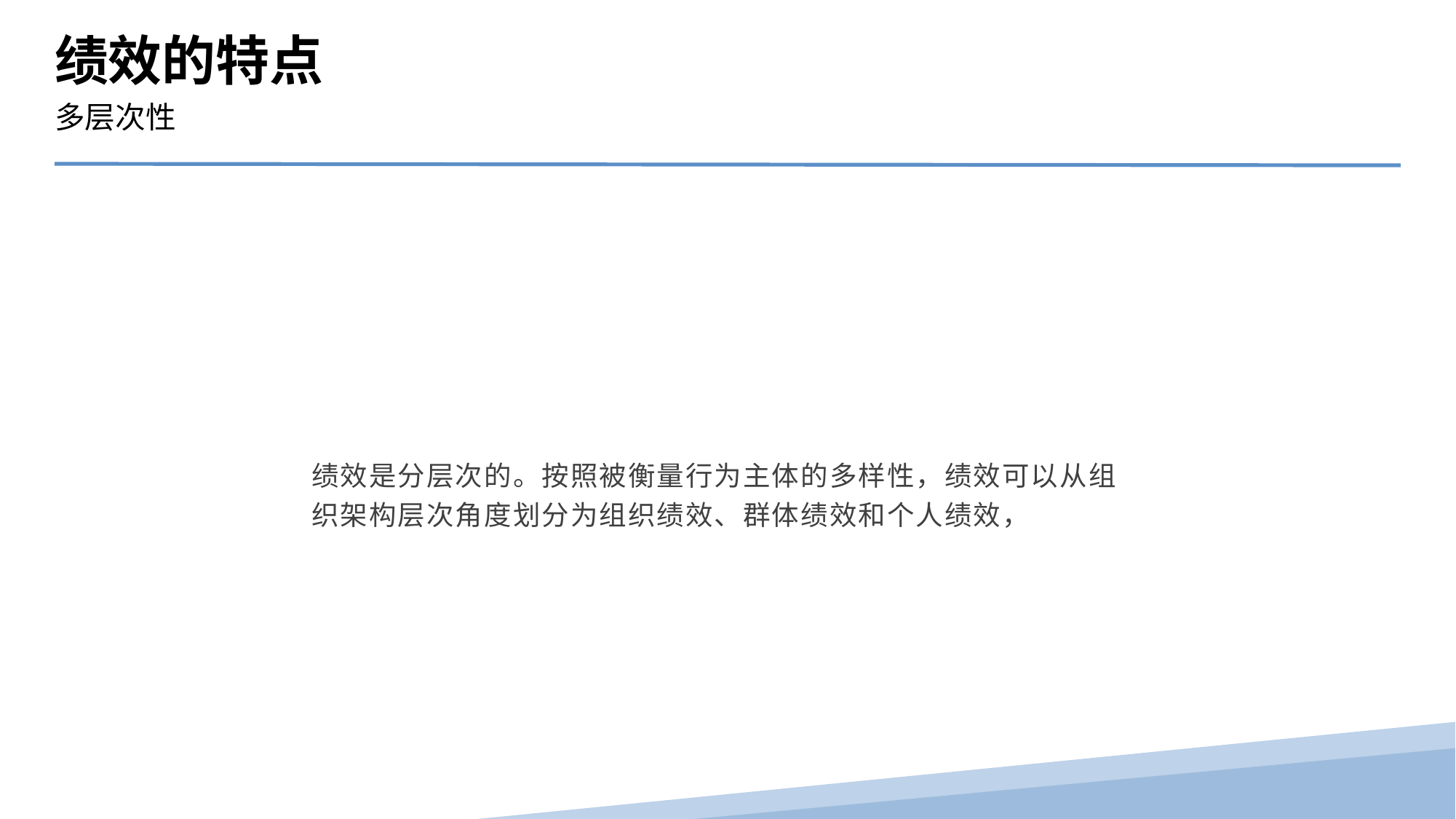

绩效的特点
多层次性
绩效是分层次的。按照被衡量行为主体的多样性，绩效可以从组织架构层次角度划分为组织绩效、群体绩效和个人绩效，